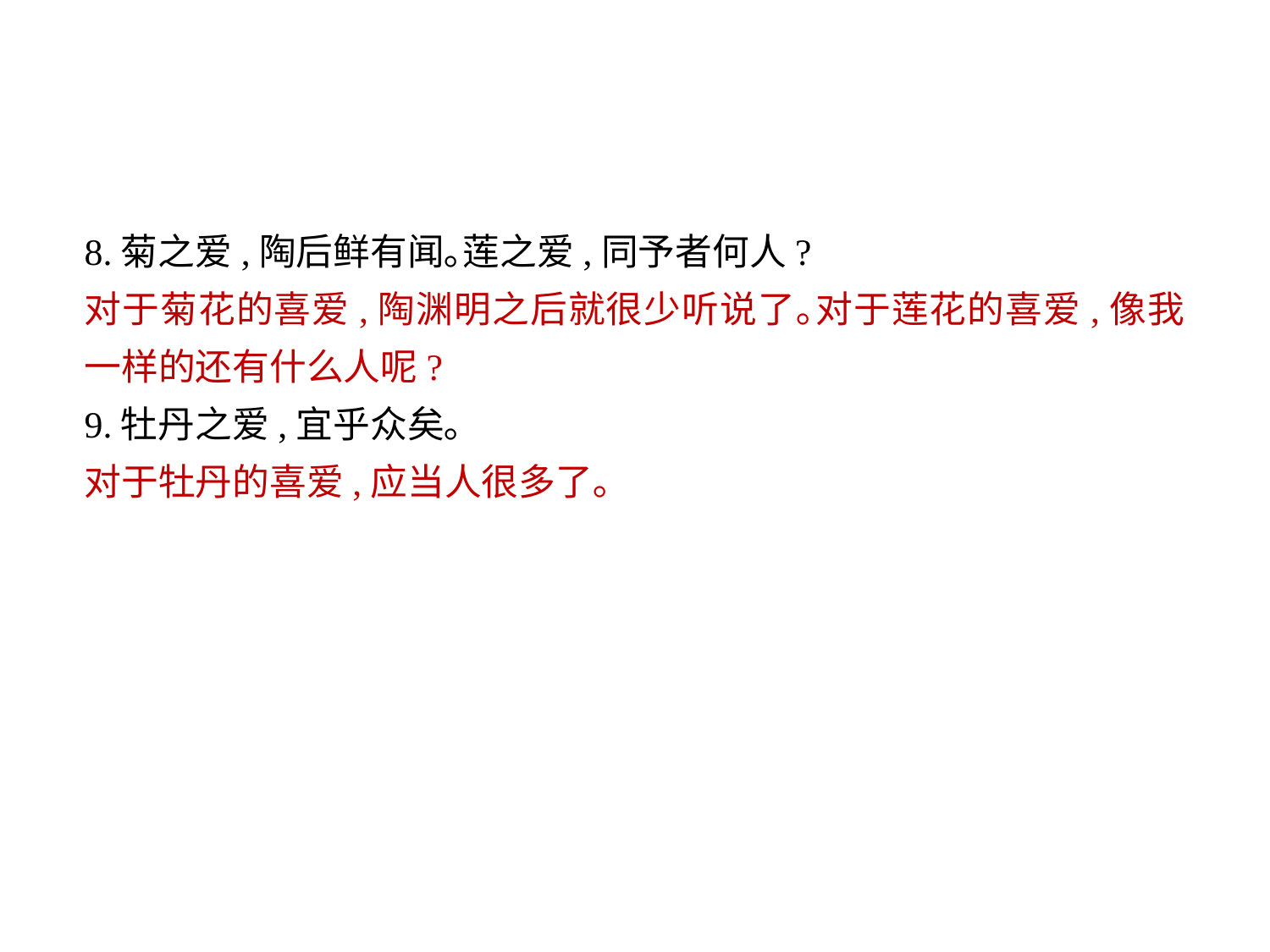

8.菊之爱,陶后鲜有闻｡莲之爱,同予者何人?
对于菊花的喜爱,陶渊明之后就很少听说了｡对于莲花的喜爱,像我一样的还有什么人呢?
9.牡丹之爱,宜乎众矣｡
对于牡丹的喜爱,应当人很多了｡